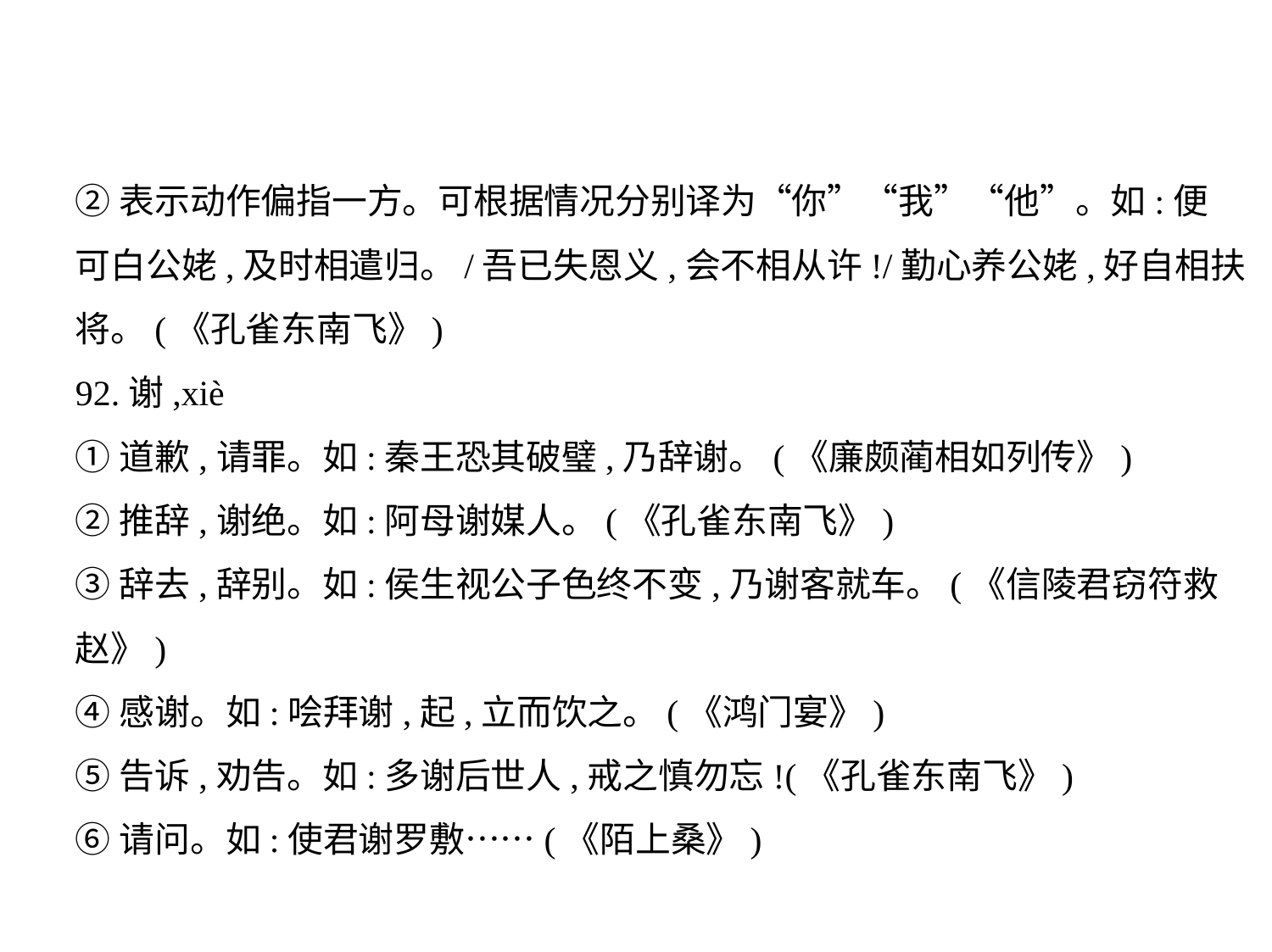

②表示动作偏指一方。可根据情况分别译为“你”“我”“他”。如:便
可白公姥,及时相遣归。/吾已失恩义,会不相从许!/勤心养公姥,好自相扶
将。(《孔雀东南飞》)
92.谢,xiè
①道歉,请罪。如:秦王恐其破璧,乃辞谢。(《廉颇蔺相如列传》)
②推辞,谢绝。如:阿母谢媒人。(《孔雀东南飞》)
③辞去,辞别。如:侯生视公子色终不变,乃谢客就车。(《信陵君窃符救
赵》)
④感谢。如:哙拜谢,起,立而饮之。(《鸿门宴》)
⑤告诉,劝告。如:多谢后世人,戒之慎勿忘!(《孔雀东南飞》)
⑥请问。如:使君谢罗敷……(《陌上桑》)